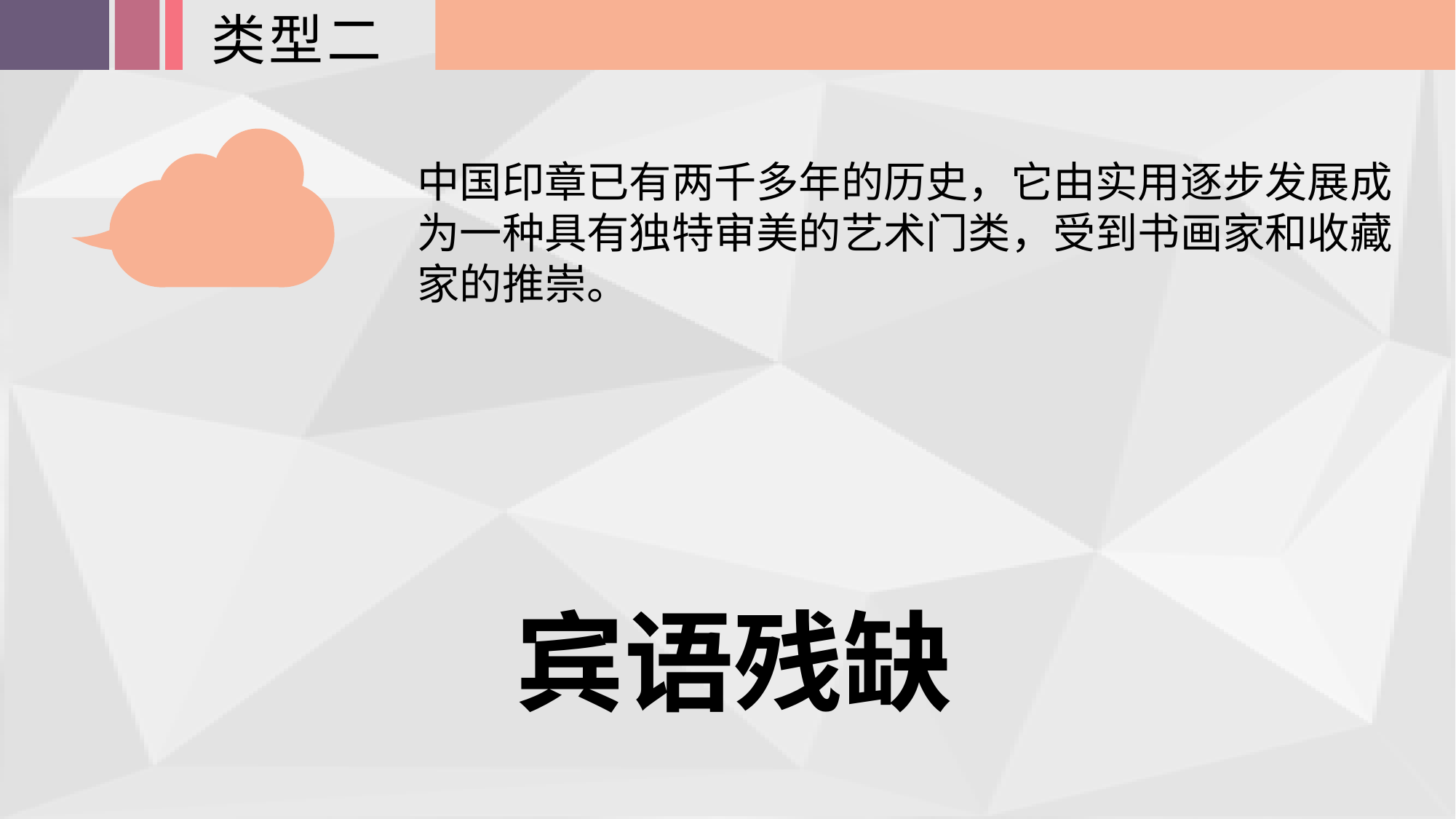

类型二

中国印章已有两千多年的历史，它由实用逐步发展成为一种具有独特审美的艺术门类，受到书画家和收藏家的推崇。
宾语残缺